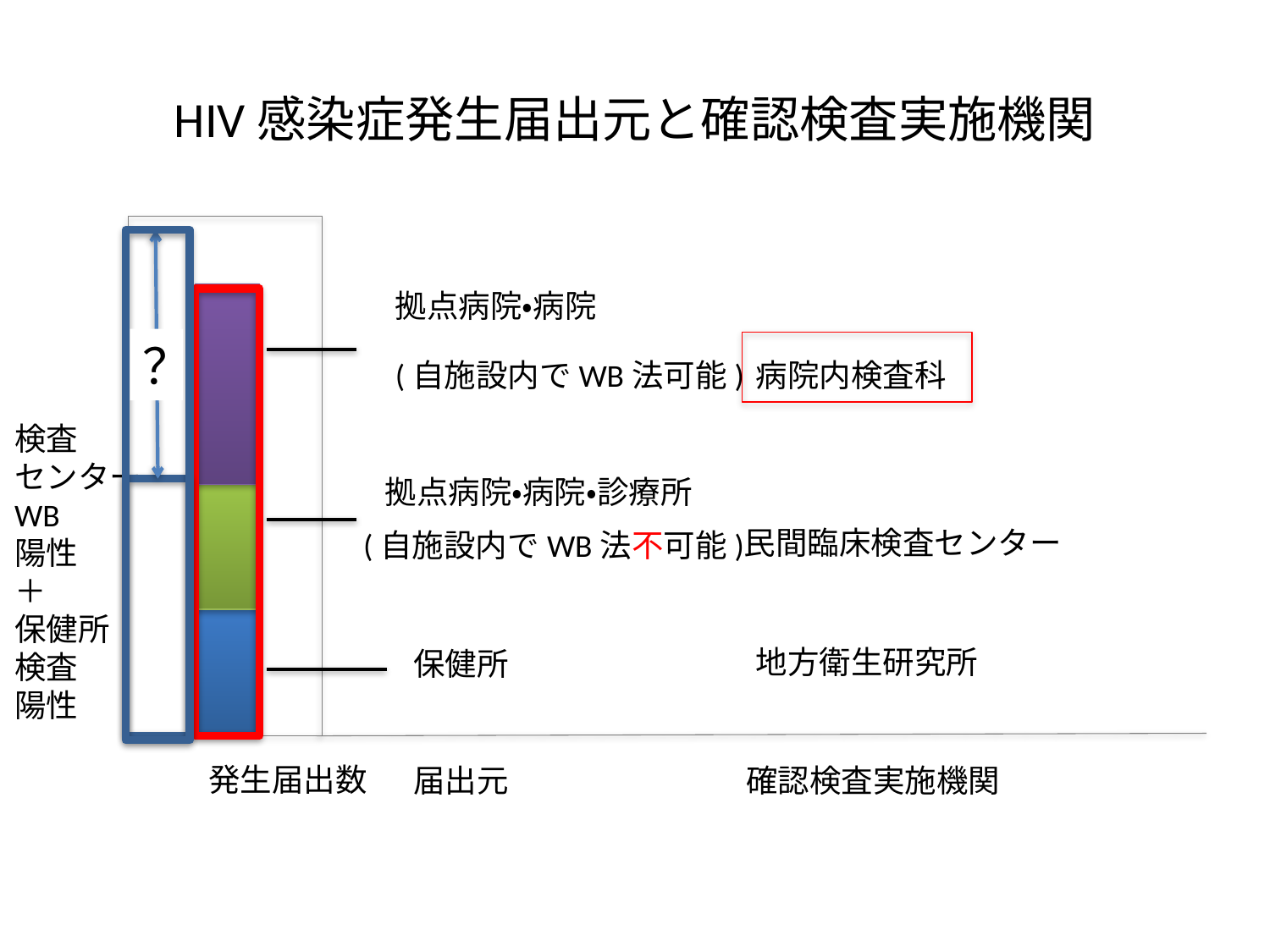

# HIV感染症発生届出元と確認検査実施機関

？
拠点病院・病院

(自施設内でWB法可能)
病院内検査科
検査
センター
WB
陽性
＋
保健所
検査
陽性
拠点病院・病院・診療所

民間臨床検査センター
(自施設内でWB法不可能)

地方衛生研究所
保健所
発生届出数
確認検査実施機関
届出元